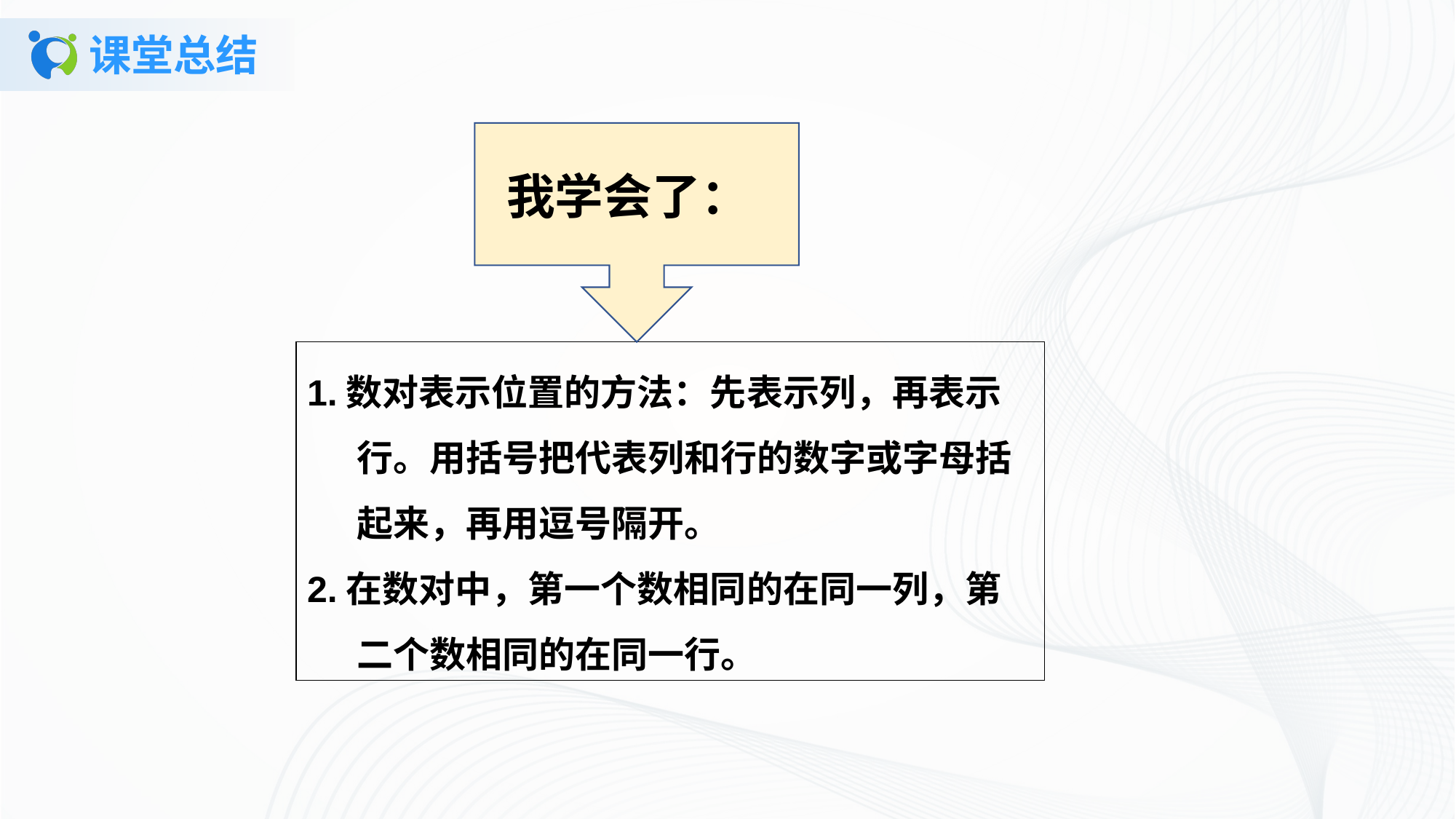

# 课堂总结

我学会了：
1.数对表示位置的方法：先表示列，再表示
     行。用括号把代表列和行的数字或字母括
     起来，再用逗号隔开。
2.在数对中，第一个数相同的在同一列，第
     二个数相同的在同一行。